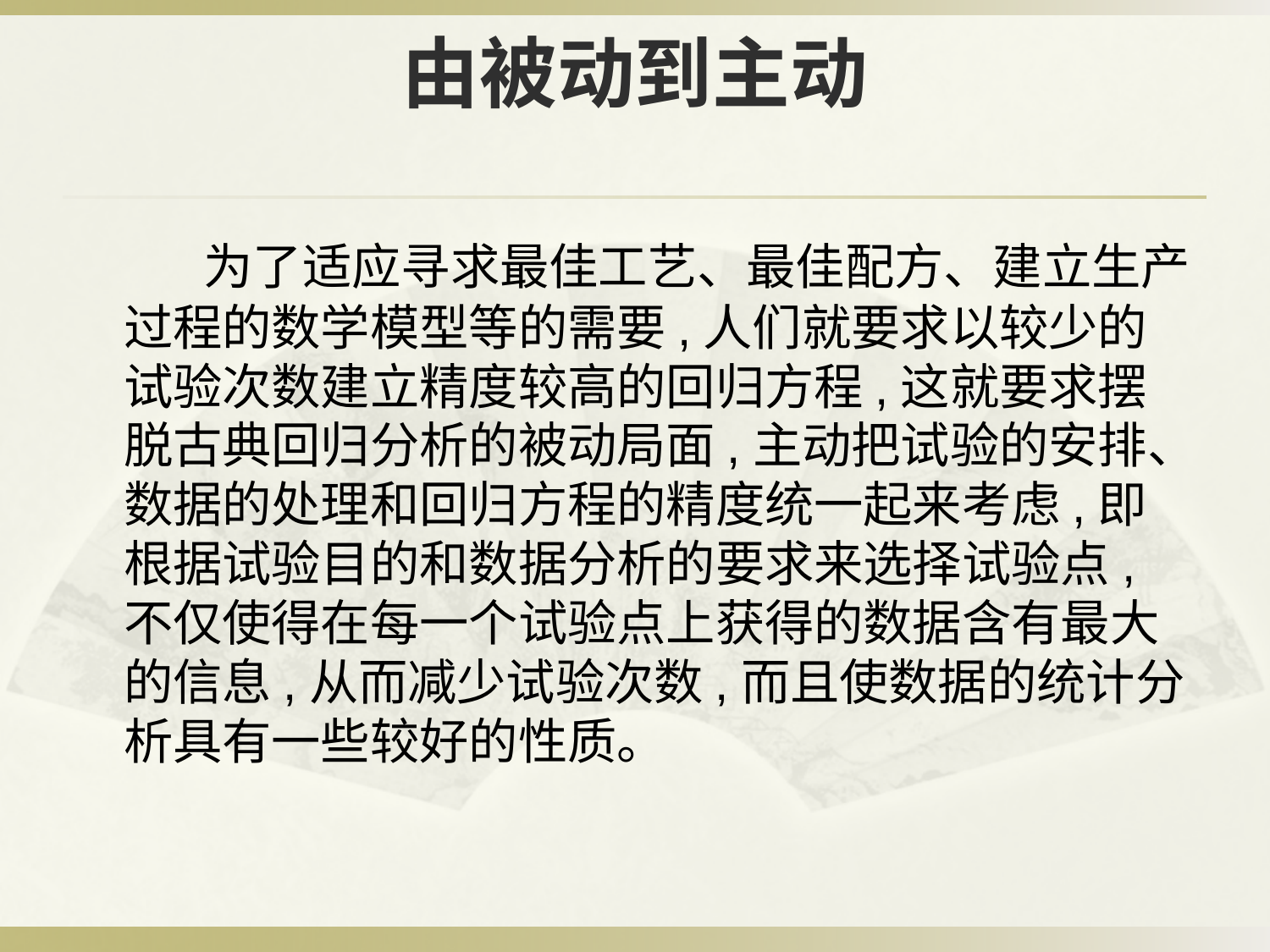

# 由被动到主动
         为了适应寻求最佳工艺、最佳配方、建立生产过程的数学模型等的需要,人们就要求以较少的试验次数建立精度较高的回归方程,这就要求摆脱古典回归分析的被动局面,主动把试验的安排、数据的处理和回归方程的精度统一起来考虑,即根据试验目的和数据分析的要求来选择试验点,不仅使得在每一个试验点上获得的数据含有最大的信息,从而减少试验次数,而且使数据的统计分析具有一些较好的性质。